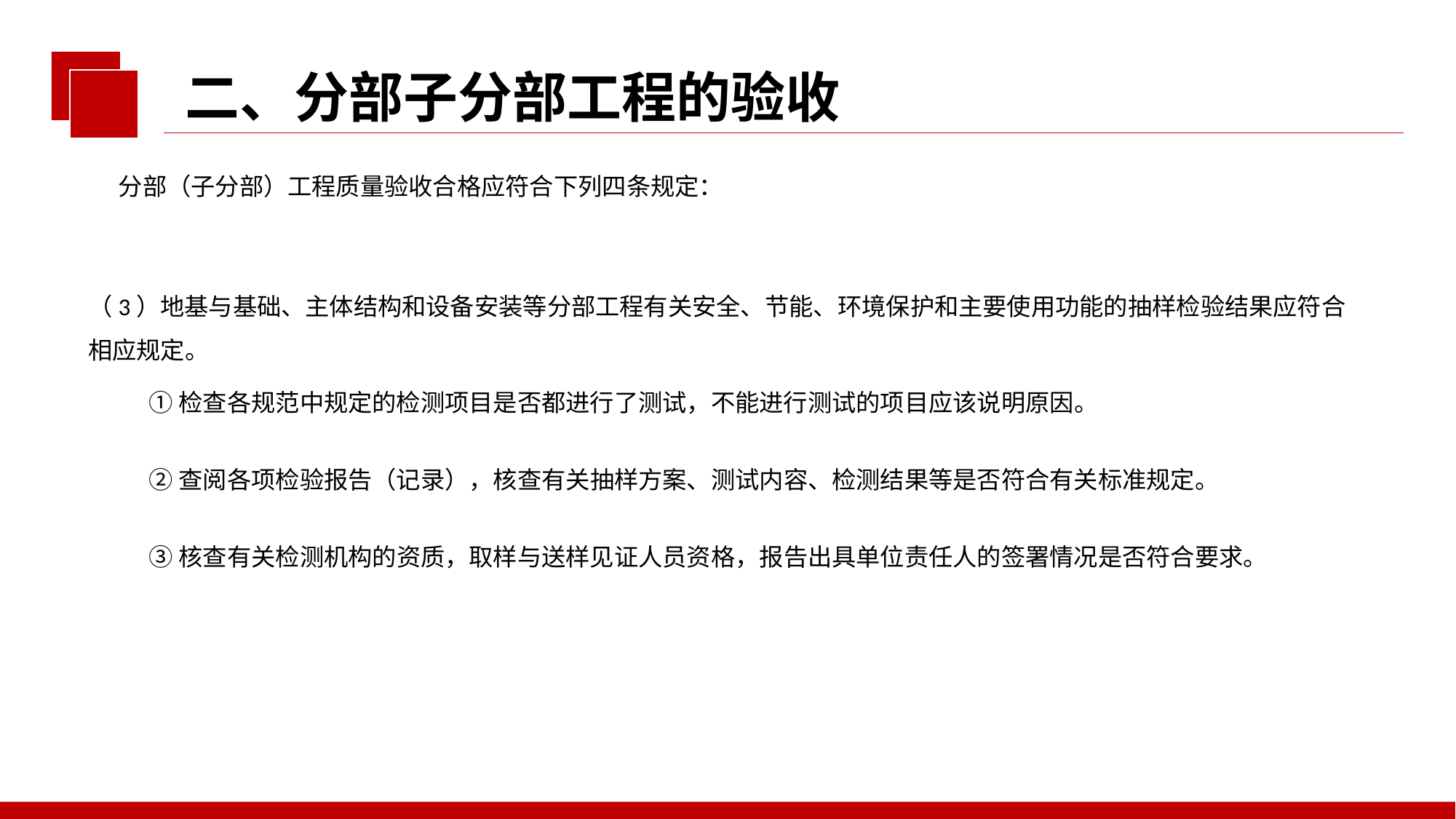

二、分部子分部工程的验收
分部（子分部）工程质量验收合格应符合下列四条规定：
（3）地基与基础、主体结构和设备安装等分部工程有关安全、节能、环境保护和主要使用功能的抽样检验结果应符合相应规定。
①检查各规范中规定的检测项目是否都进行了测试，不能进行测试的项目应该说明原因。
②查阅各项检验报告（记录），核查有关抽样方案、测试内容、检测结果等是否符合有关标准规定。
③核查有关检测机构的资质，取样与送样见证人员资格，报告出具单位责任人的签署情况是否符合要求。